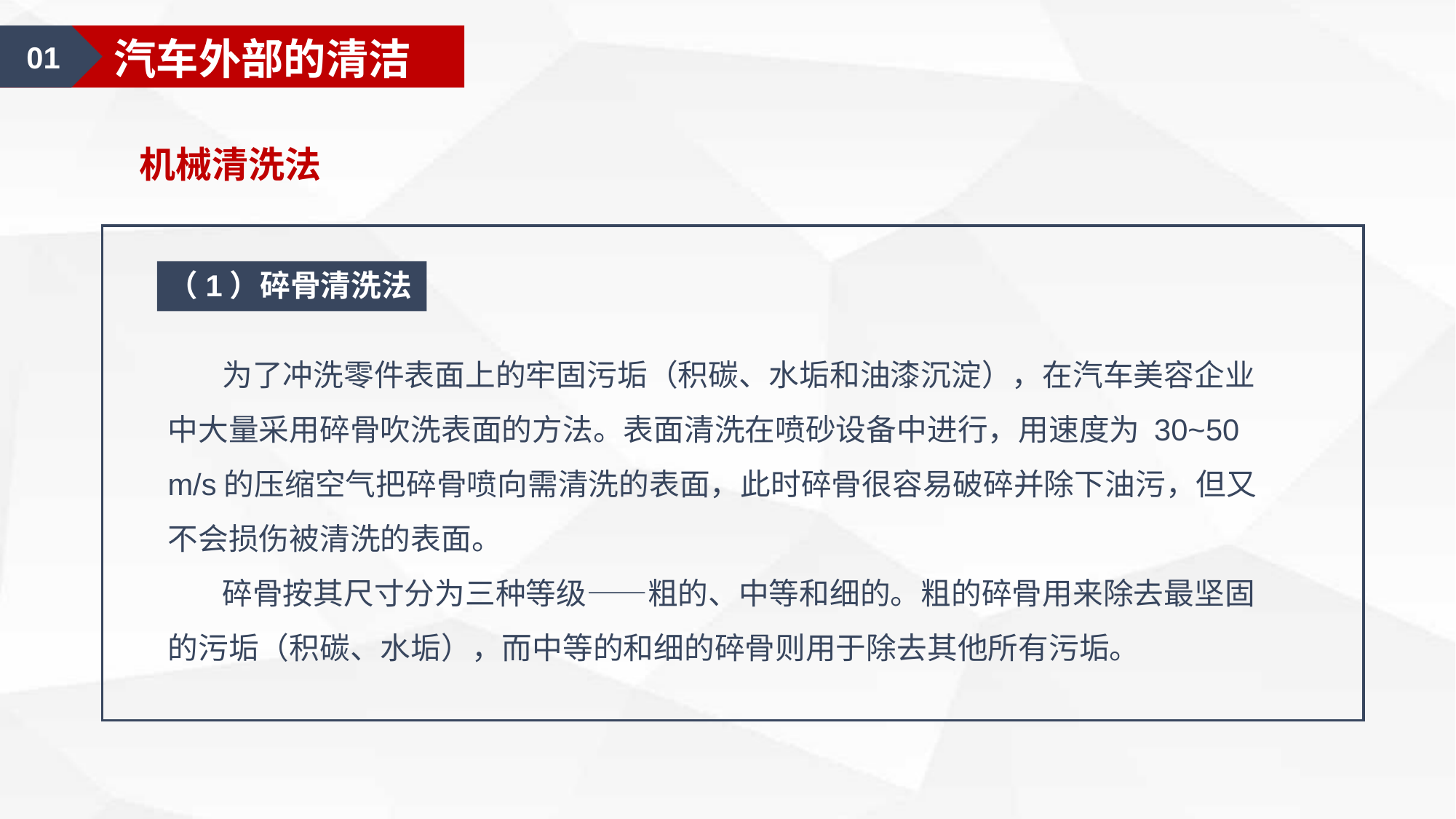

01
汽车外部的清洁
机械清洗法

（1）碎骨清洗法
       为了冲洗零件表面上的牢固污垢（积碳、水垢和油漆沉淀），在汽车美容企业中大量采用碎骨吹洗表面的方法。表面清洗在喷砂设备中进行，用速度为 30~50 m/s的压缩空气把碎骨喷向需清洗的表面，此时碎骨很容易破碎并除下油污，但又不会损伤被清洗的表面。
       碎骨按其尺寸分为三种等级——粗的、中等和细的。粗的碎骨用来除去最坚固的污垢（积碳、水垢），而中等的和细的碎骨则用于除去其他所有污垢。